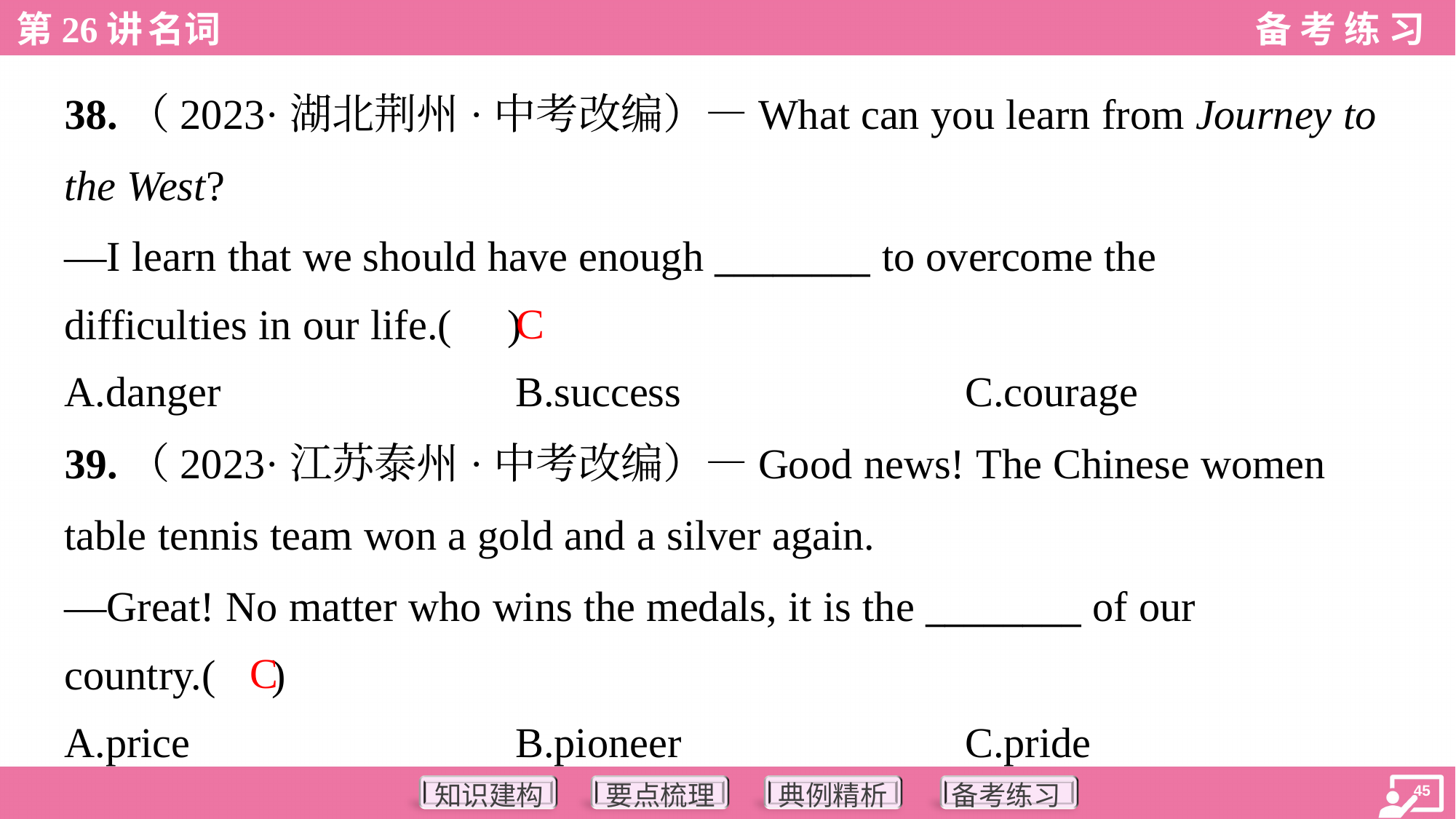

38.（2023·湖北荆州·中考改编）—What can you learn from Journey to
the West?
—I learn that we should have enough ________ to overcome the
difficulties in our life.(     )
C
A.danger	B.success	C.courage
39.（2023·江苏泰州·中考改编）—Good news! The Chinese women
table tennis team won a gold and a silver again.
—Great! No matter who wins the medals, it is the ________ of our
country.(     )
C
A.price	B.pioneer	C.pride